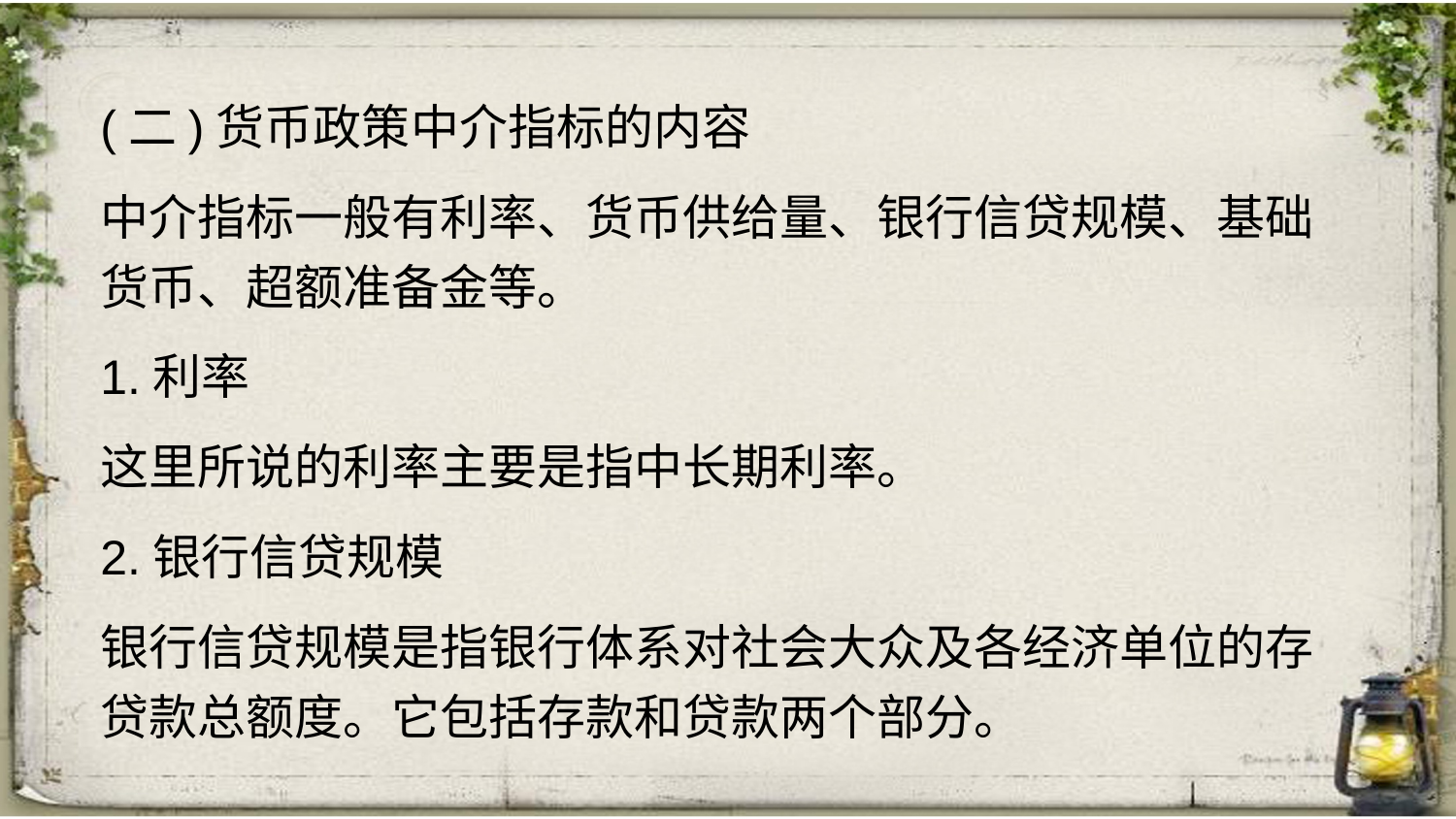

(二)货币政策中介指标的内容
中介指标一般有利率、货币供给量、银行信贷规模、基础货币、超额准备金等。
1.利率
这里所说的利率主要是指中长期利率。
2.银行信贷规模
银行信贷规模是指银行体系对社会大众及各经济单位的存贷款总额度。它包括存款和贷款两个部分。